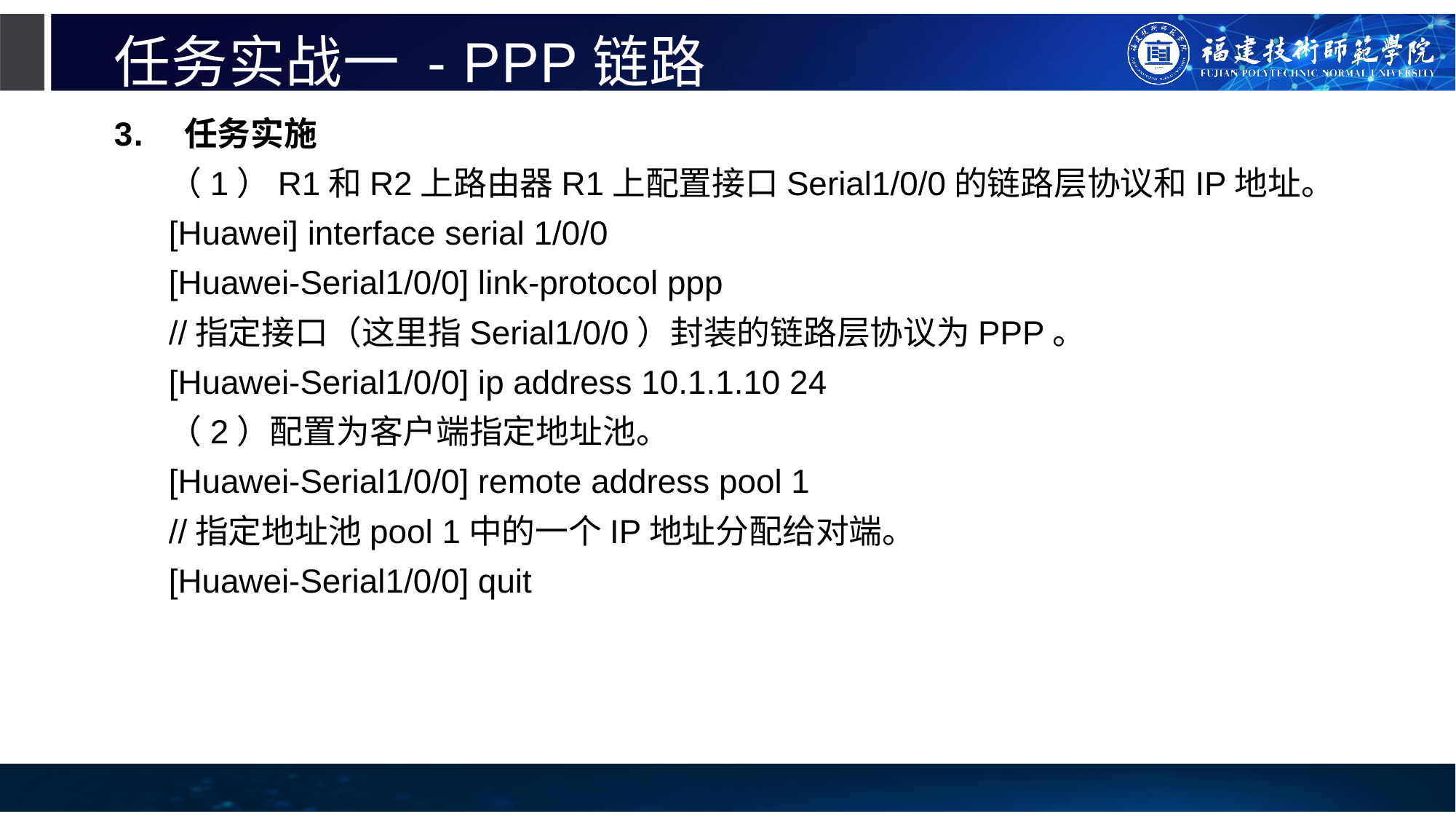

# 任务实战一 - PPP链路
 任务实施
（1）R1和R2上路由器R1上配置接口Serial1/0/0的链路层协议和IP地址。
[Huawei] interface serial 1/0/0
[Huawei-Serial1/0/0] link-protocol ppp
//指定接口（这里指Serial1/0/0）封装的链路层协议为PPP。
[Huawei-Serial1/0/0] ip address 10.1.1.10 24
（2）配置为客户端指定地址池。
[Huawei-Serial1/0/0] remote address pool 1
//指定地址池pool 1中的一个IP地址分配给对端。
[Huawei-Serial1/0/0] quit